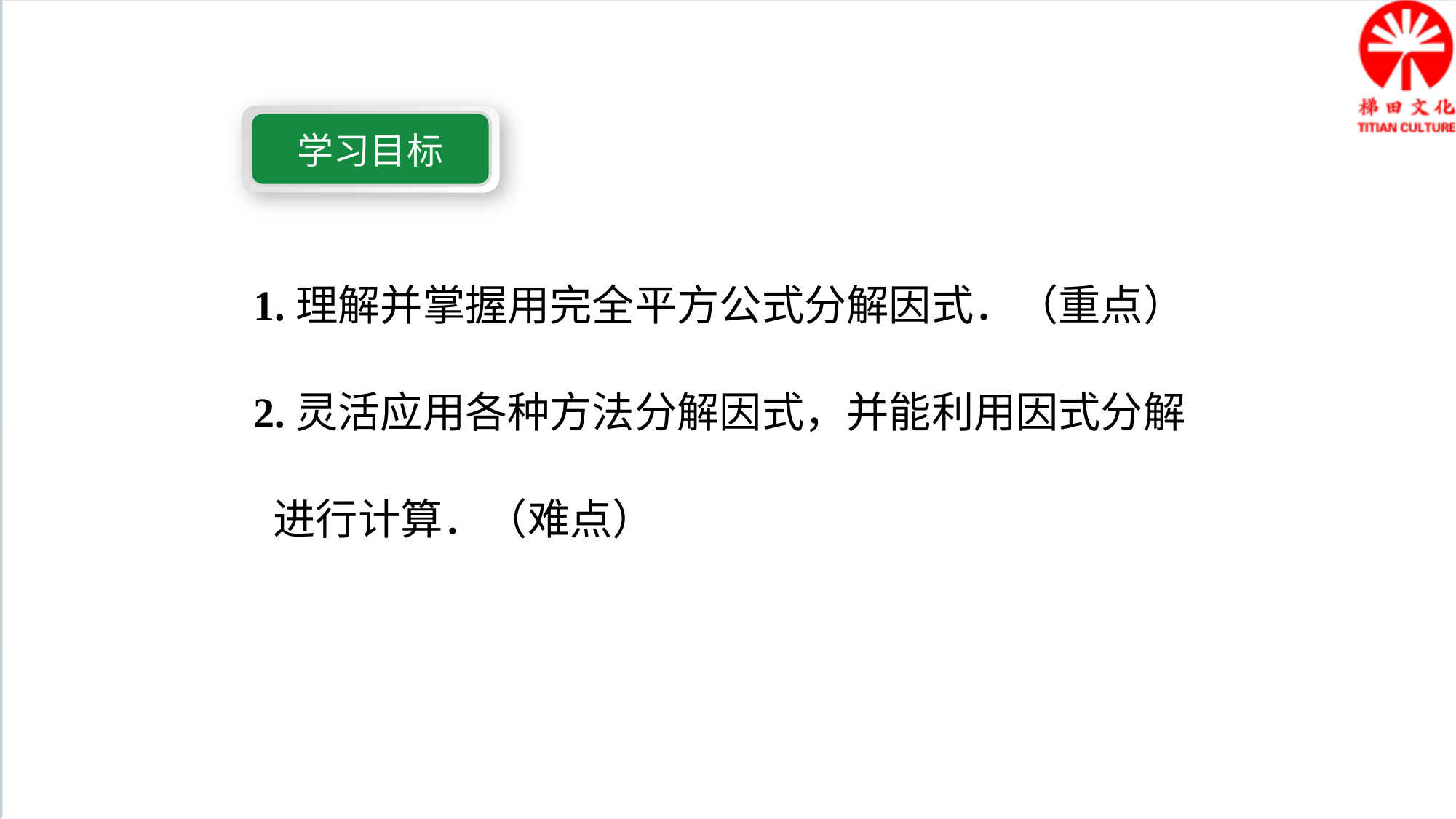

学习目标
1.理解并掌握用完全平方公式分解因式．（重点）
2.灵活应用各种方法分解因式，并能利用因式分解
 进行计算．（难点）